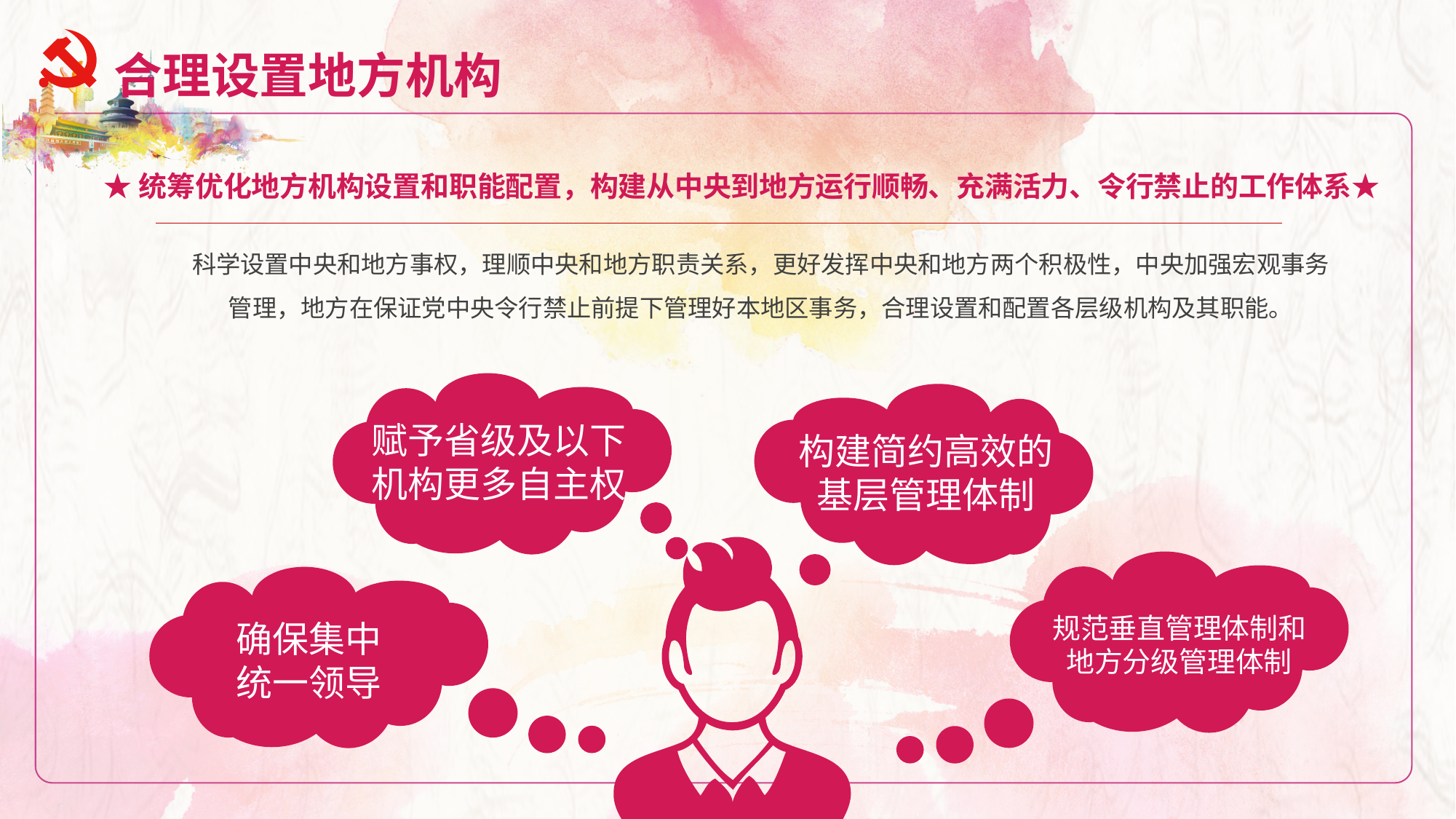

合理设置地方机构
★统筹优化地方机构设置和职能配置，构建从中央到地方运行顺畅、充满活力、令行禁止的工作体系★
科学设置中央和地方事权，理顺中央和地方职责关系，更好发挥中央和地方两个积极性，中央加强宏观事务管理，地方在保证党中央令行禁止前提下管理好本地区事务，合理设置和配置各层级机构及其职能。

赋予省级及以下机构更多自主权
构建简约高效的基层管理体制

规范垂直管理体制和地方分级管理体制
确保集中
统一领导